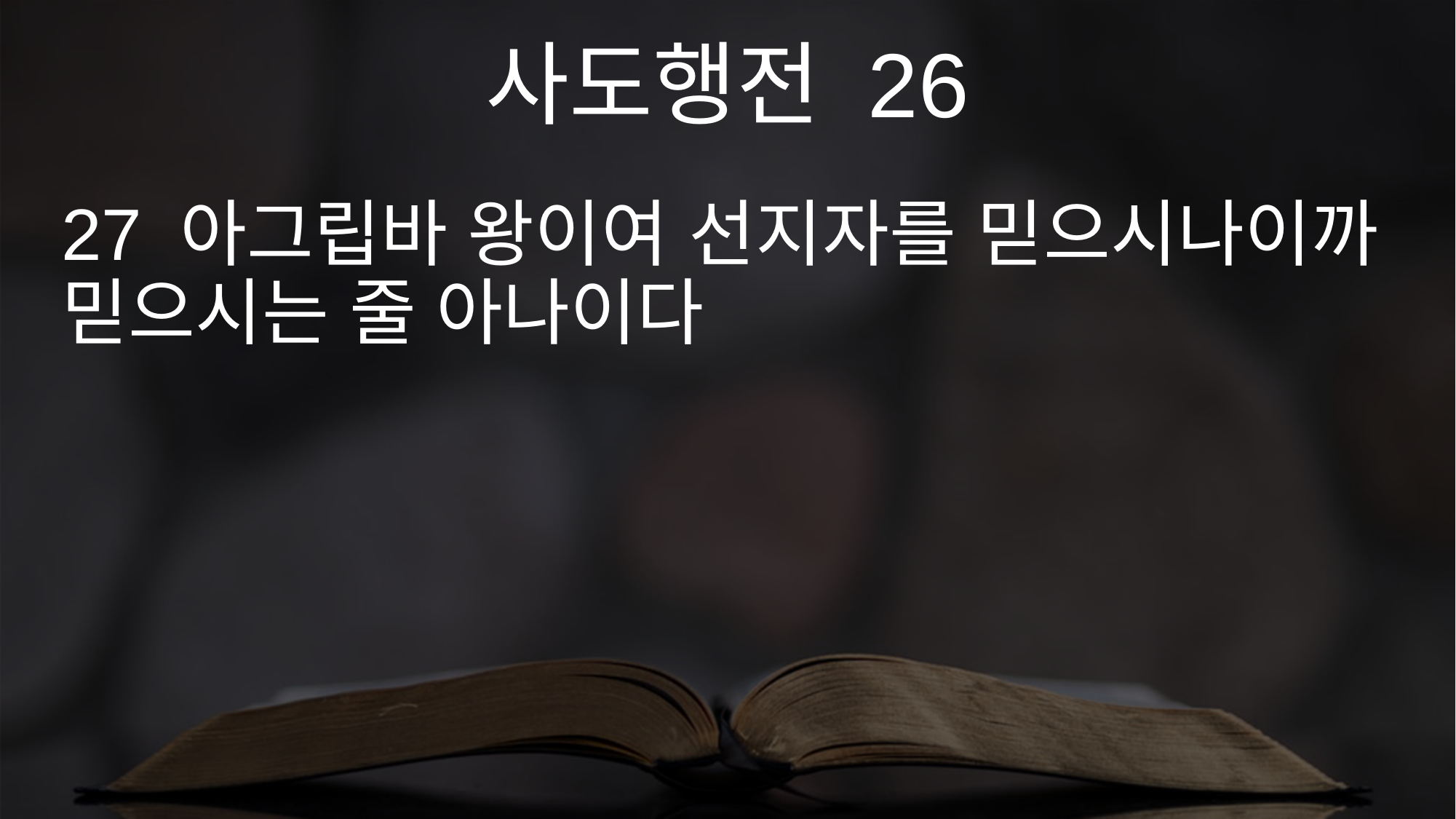

사도행전 26
27 아그립바 왕이여 선지자를 믿으시나이까 믿으시는 줄 아나이다